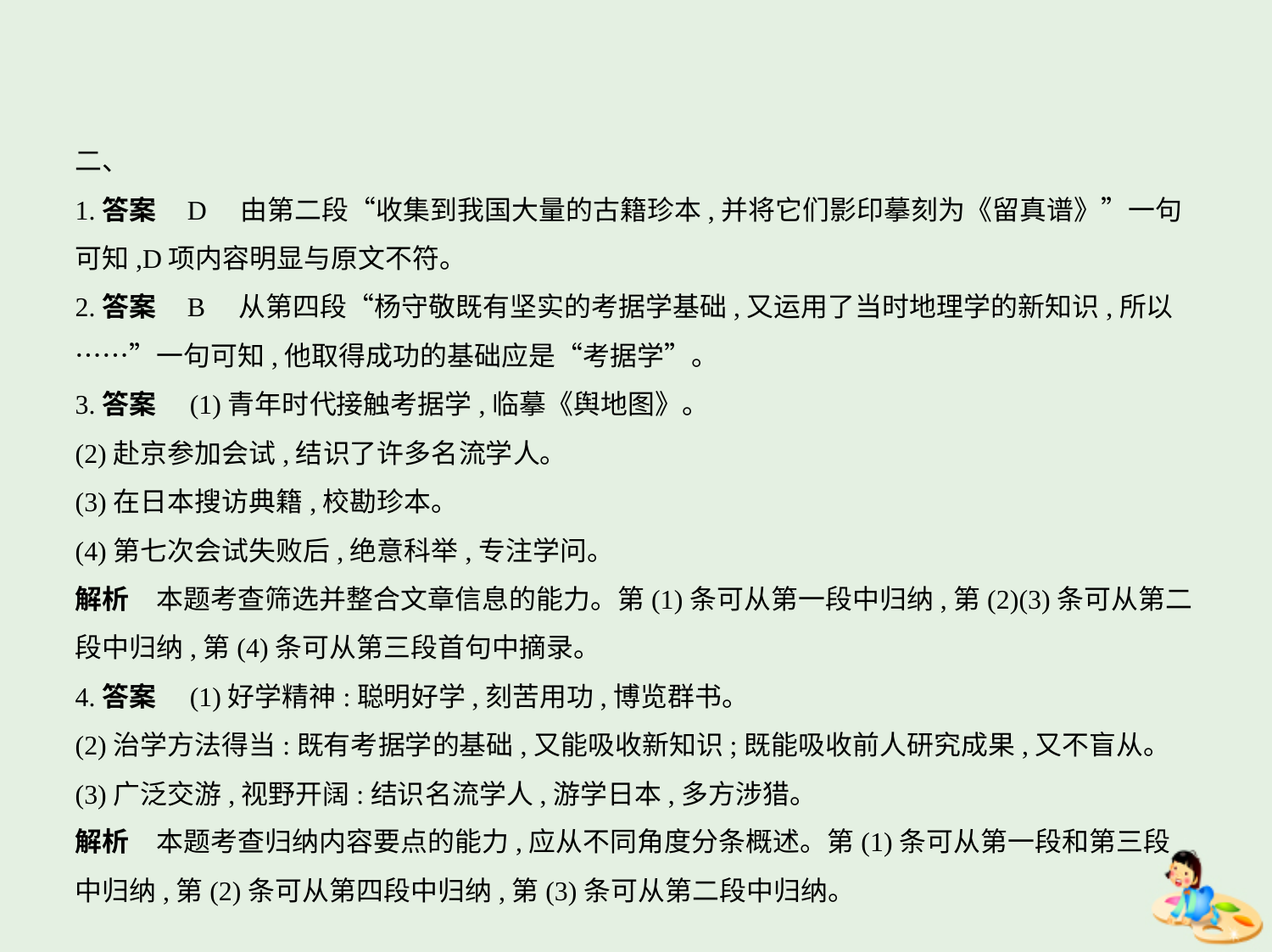

二、
1.答案    D　由第二段“收集到我国大量的古籍珍本,并将它们影印摹刻为《留真谱》”一句
可知,D项内容明显与原文不符。
2.答案    B　从第四段“杨守敬既有坚实的考据学基础,又运用了当时地理学的新知识,所以
……”一句可知,他取得成功的基础应是“考据学”。
3.答案　(1)青年时代接触考据学,临摹《舆地图》。
(2)赴京参加会试,结识了许多名流学人。
(3)在日本搜访典籍,校勘珍本。
(4)第七次会试失败后,绝意科举,专注学问。
解析　本题考查筛选并整合文章信息的能力。第(1)条可从第一段中归纳,第(2)(3)条可从第二
段中归纳,第(4)条可从第三段首句中摘录。
4.答案　(1)好学精神:聪明好学,刻苦用功,博览群书。
(2)治学方法得当:既有考据学的基础,又能吸收新知识;既能吸收前人研究成果,又不盲从。
(3)广泛交游,视野开阔:结识名流学人,游学日本,多方涉猎。
解析　本题考查归纳内容要点的能力,应从不同角度分条概述。第(1)条可从第一段和第三段
中归纳,第(2)条可从第四段中归纳,第(3)条可从第二段中归纳。